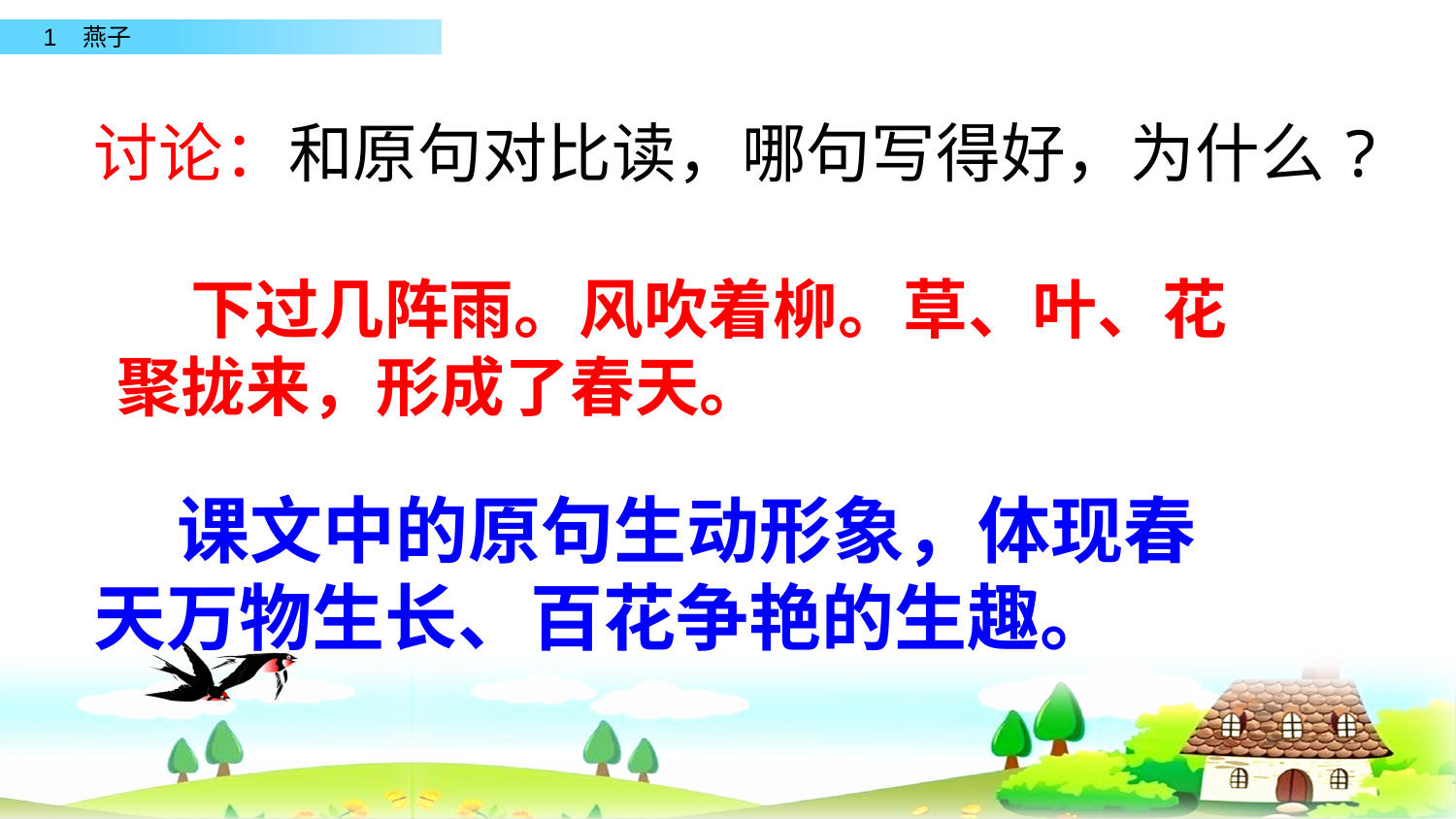

讨论：和原句对比读，哪句写得好，为什么?
    下过几阵雨。风吹着柳。草、叶、花聚拢来，形成了春天。
    课文中的原句生动形象，体现春天万物生长、百花争艳的生趣。